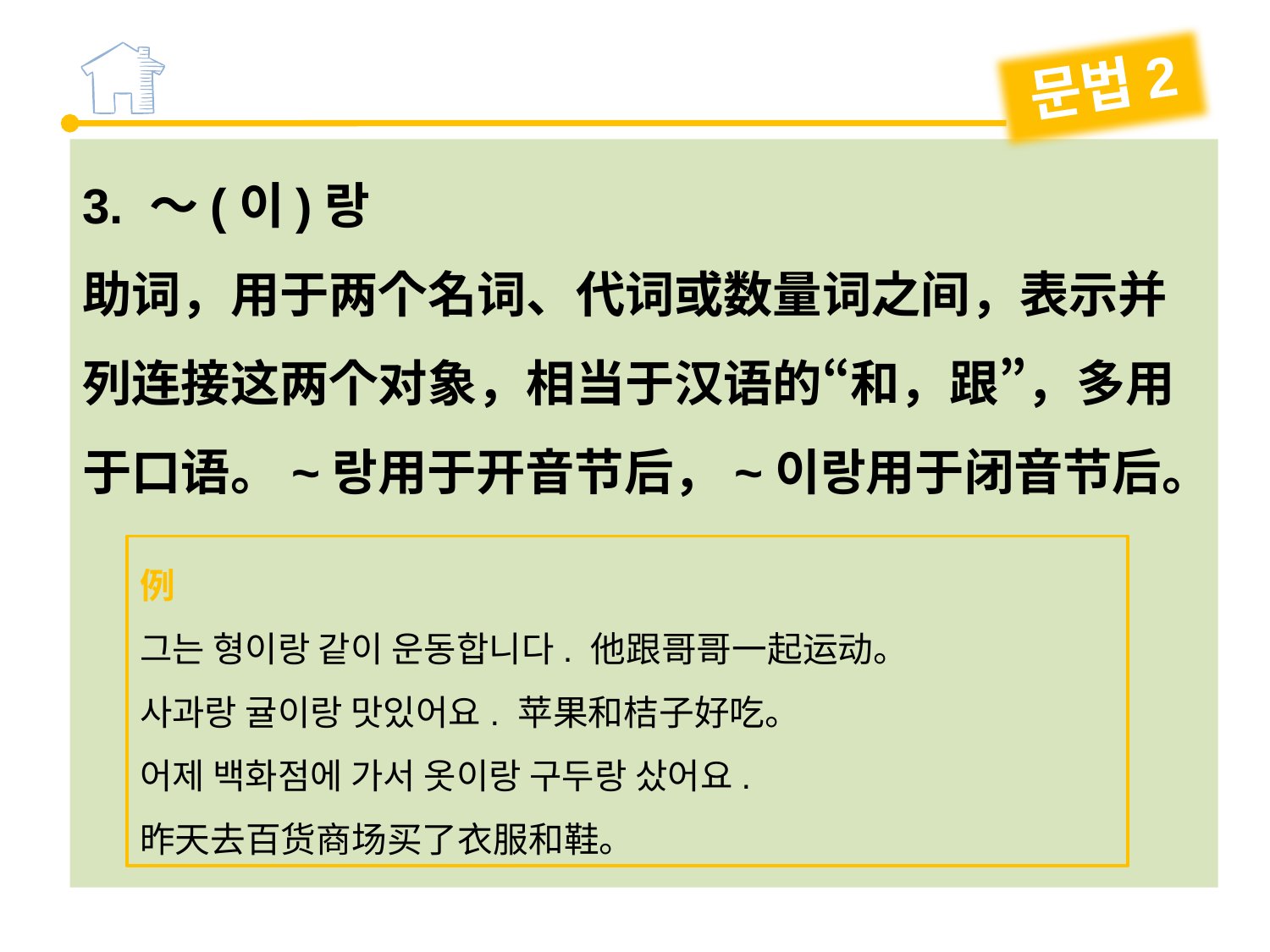

문법2

3. ～(이)랑
助词，用于两个名词、代词或数量词之间，表示并列连接这两个对象，相当于汉语的“和，跟”，多用于口语。~랑用于开音节后，~이랑用于闭音节后。

例
그는 형이랑 같이 운동합니다. 他跟哥哥一起运动。
사과랑 귤이랑 맛있어요. 苹果和桔子好吃。
어제 백화점에 가서 옷이랑 구두랑 샀어요.
昨天去百货商场买了衣服和鞋。